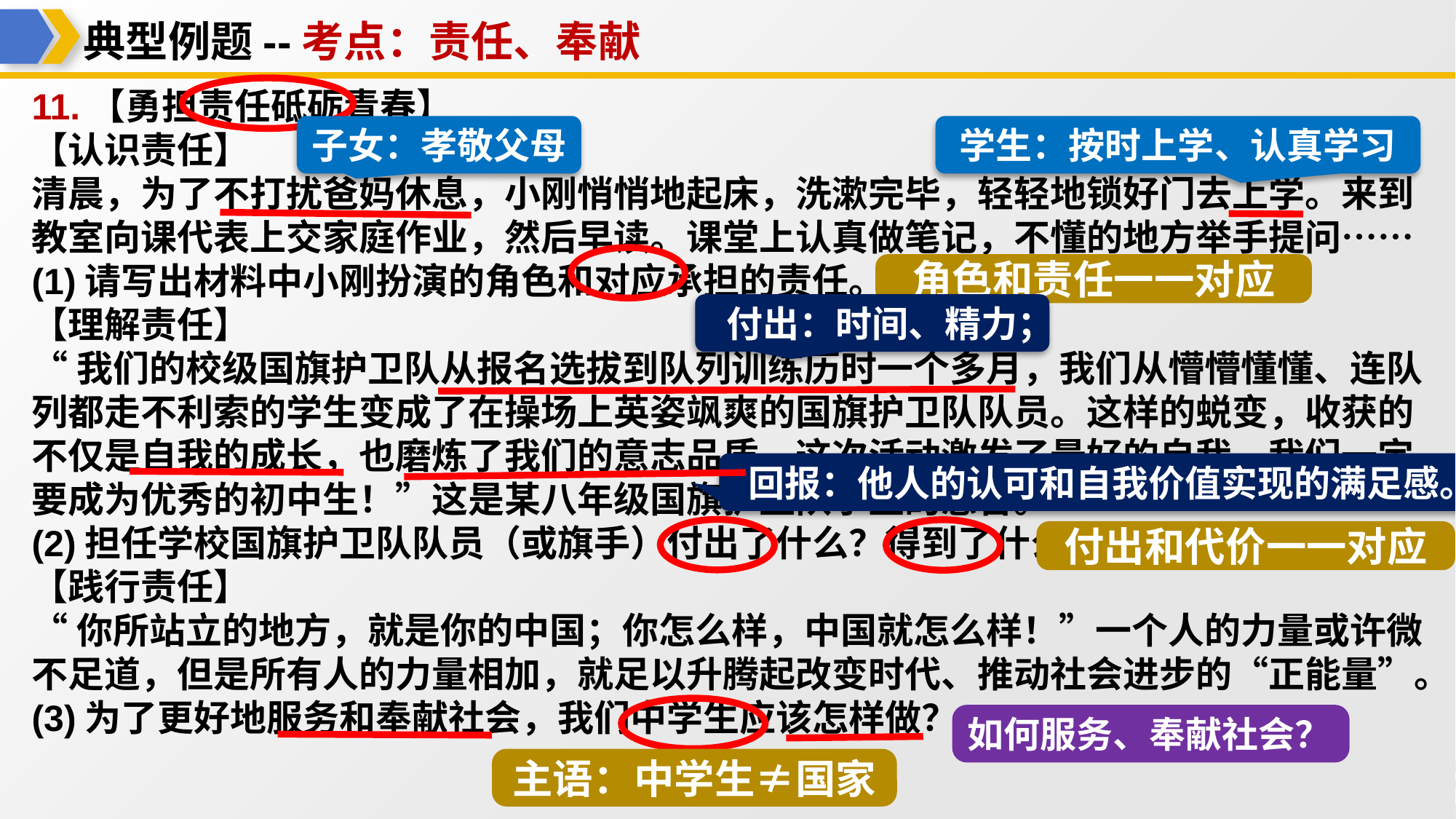

典型例题--考点：责任、奉献
11.【勇担责任砥砺青春】
【认识责任】
清晨，为了不打扰爸妈休息，小刚悄悄地起床，洗漱完毕，轻轻地锁好门去上学。来到教室向课代表上交家庭作业，然后早读。课堂上认真做笔记，不懂的地方举手提问……
(1)请写出材料中小刚扮演的角色和对应承担的责任。
【理解责任】
“我们的校级国旗护卫队从报名选拔到队列训练历时一个多月，我们从懵懵懂懂、连队列都走不利索的学生变成了在操场上英姿飒爽的国旗护卫队队员。这样的蜕变，收获的不仅是自我的成长，也磨炼了我们的意志品质。这次活动激发了最好的自我，我们一定要成为优秀的初中生！”这是某八年级国旗护卫队学生的感言。
(2)担任学校国旗护卫队队员（或旗手）付出了什么？得到了什么？
【践行责任】
“你所站立的地方，就是你的中国；你怎么样，中国就怎么样！”一个人的力量或许微不足道，但是所有人的力量相加，就足以升腾起改变时代、推动社会进步的“正能量”。
(3)为了更好地服务和奉献社会，我们中学生应该怎样做？

子女：孝敬父母
学生：按时上学、认真学习

角色和责任一一对应
付出：时间、精力；
回报：他人的认可和自我价值实现的满足感。

付出和代价一一对应

如何服务、奉献社会？
主语：中学生≠国家